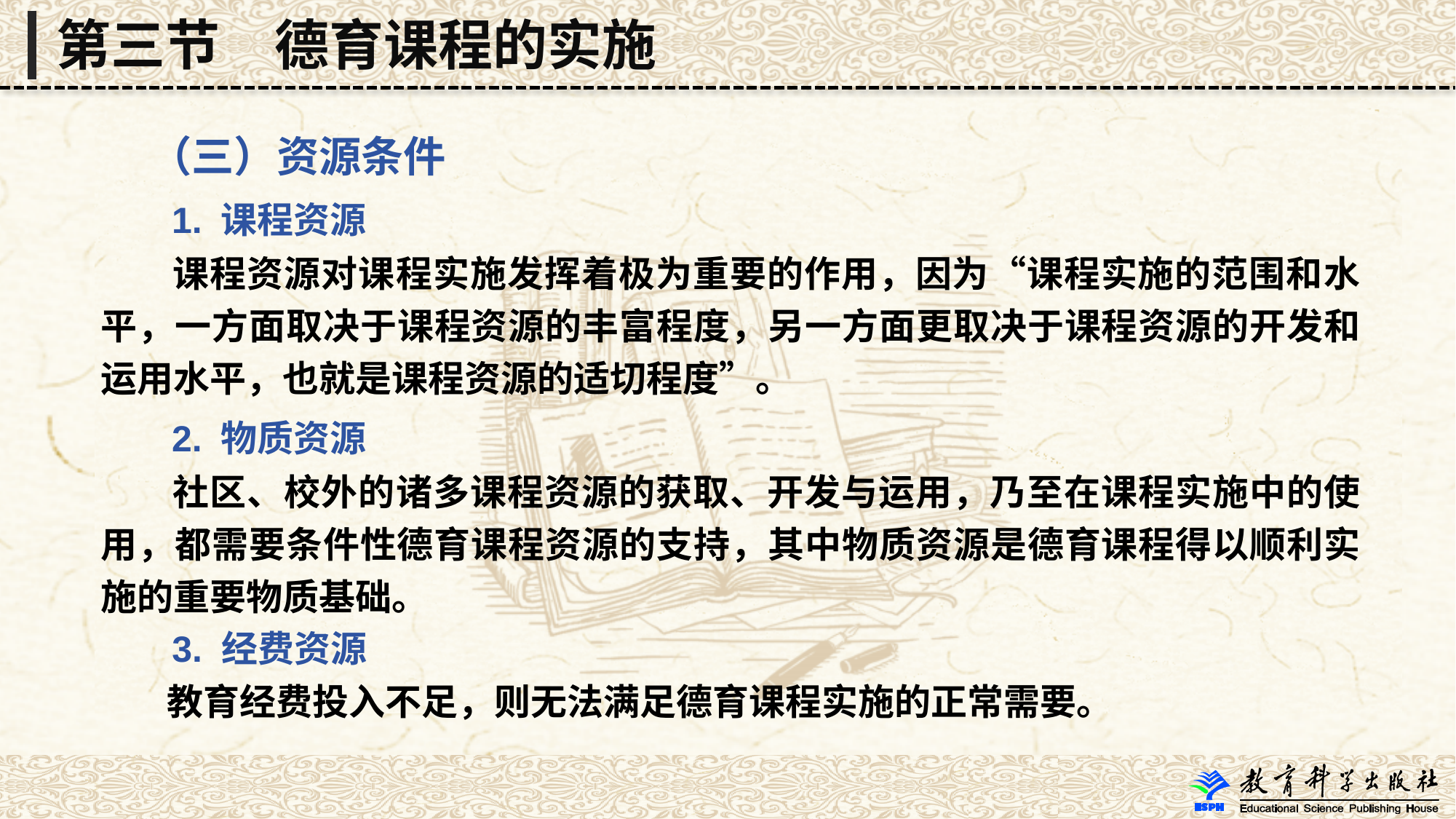

第三节　德育课程的实施
    （三）资源条件
      1. 课程资源
       课程资源对课程实施发挥着极为重要的作用，因为“课程实施的范围和水平，一方面取决于课程资源的丰富程度，另一方面更取决于课程资源的开发和运用水平，也就是课程资源的适切程度”。
      2. 物质资源
       社区、校外的诸多课程资源的获取、开发与运用，乃至在课程实施中的使用，都需要条件性德育课程资源的支持，其中物质资源是德育课程得以顺利实施的重要物质基础。
       3. 经费资源
       教育经费投入不足，则无法满足德育课程实施的正常需要。